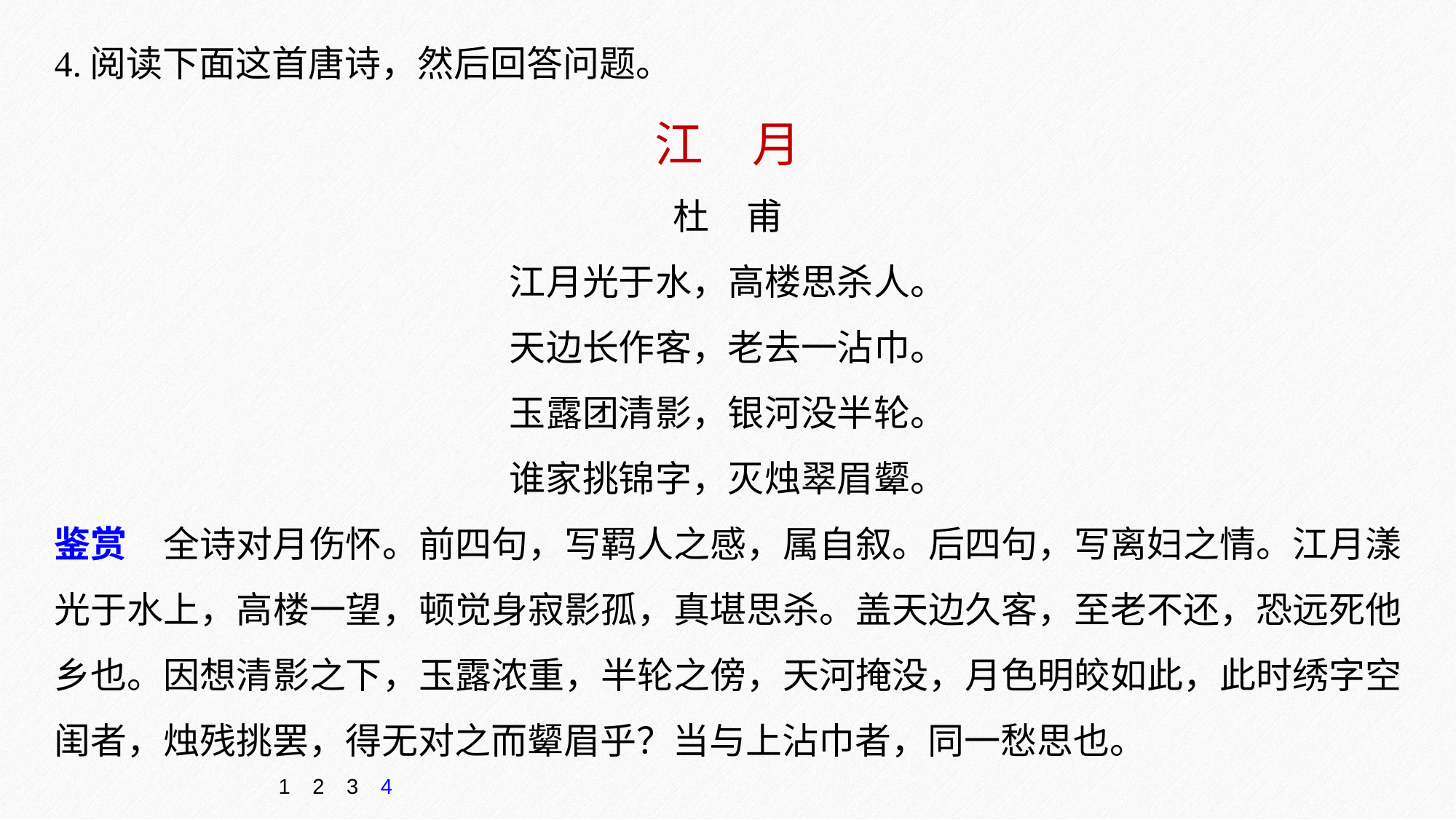

4.阅读下面这首唐诗，然后回答问题。
江　月
杜　甫
江月光于水，高楼思杀人。
天边长作客，老去一沾巾。
玉露团清影，银河没半轮。
谁家挑锦字，灭烛翠眉颦。
鉴赏　全诗对月伤怀。前四句，写羁人之感，属自叙。后四句，写离妇之情。江月漾光于水上，高楼一望，顿觉身寂影孤，真堪思杀。盖天边久客，至老不还，恐远死他乡也。因想清影之下，玉露浓重，半轮之傍，天河掩没，月色明皎如此，此时绣字空闺者，烛残挑罢，得无对之而颦眉乎？当与上沾巾者，同一愁思也。
1
2
3
4